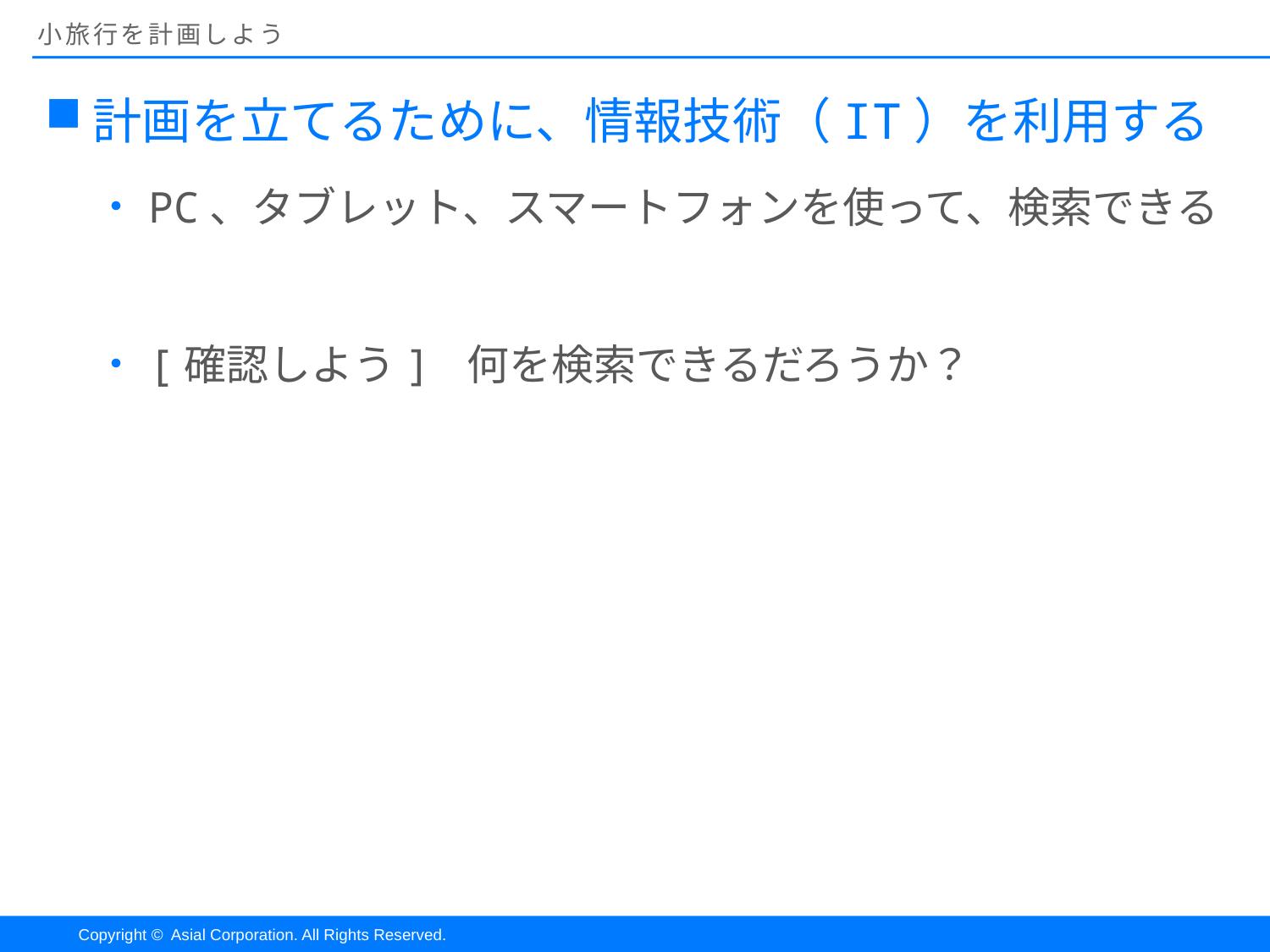

# 小旅行を計画しよう

計画を立てるために、情報技術（IT）を利用する
PC、タブレット、スマートフォンを使って、検索できる

[確認しよう] 何を検索できるだろうか？